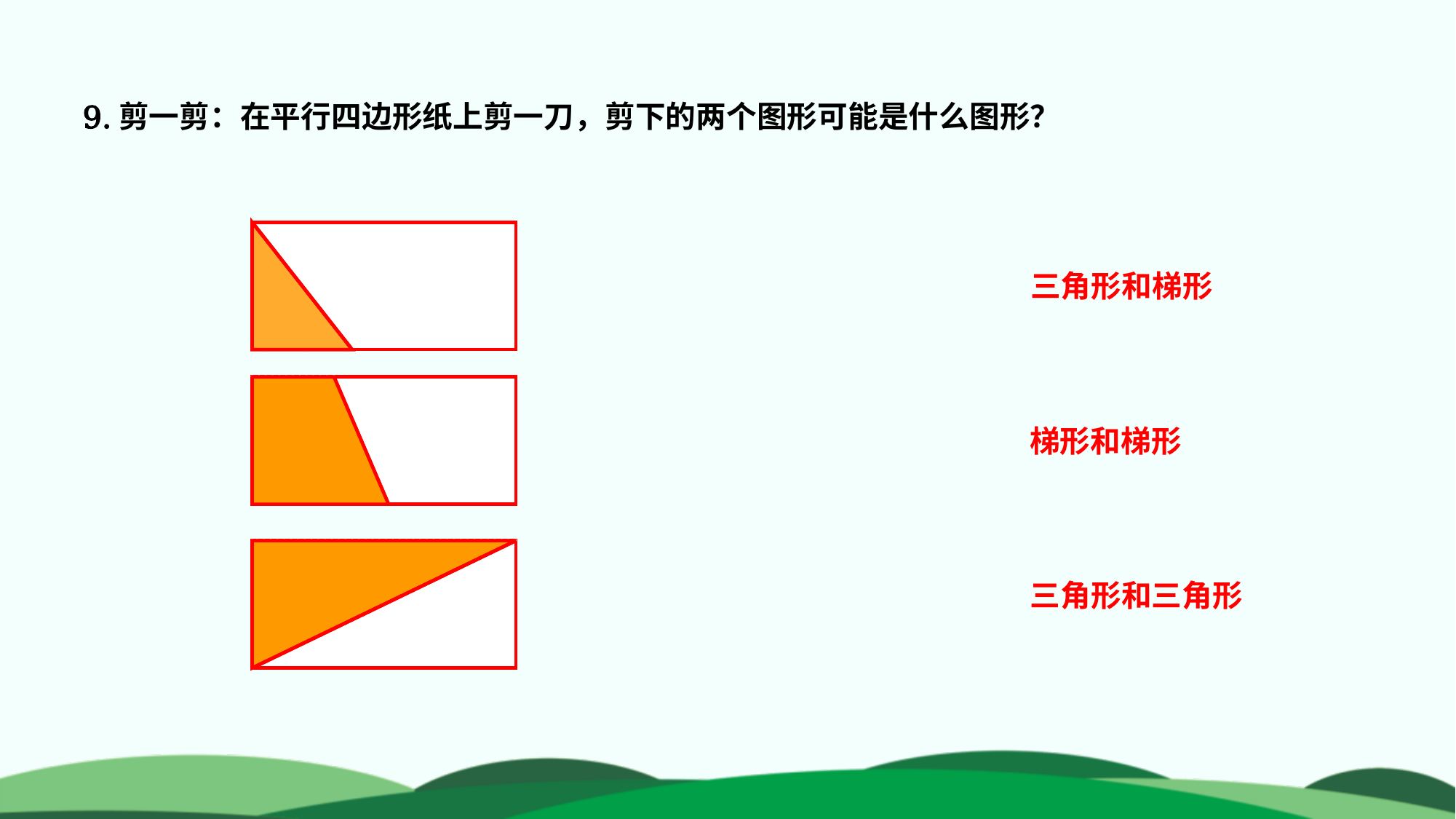

9.剪一剪：在平行四边形纸上剪一刀，剪下的两个图形可能是什么图形？

三角形和梯形

梯形和梯形

三角形和三角形